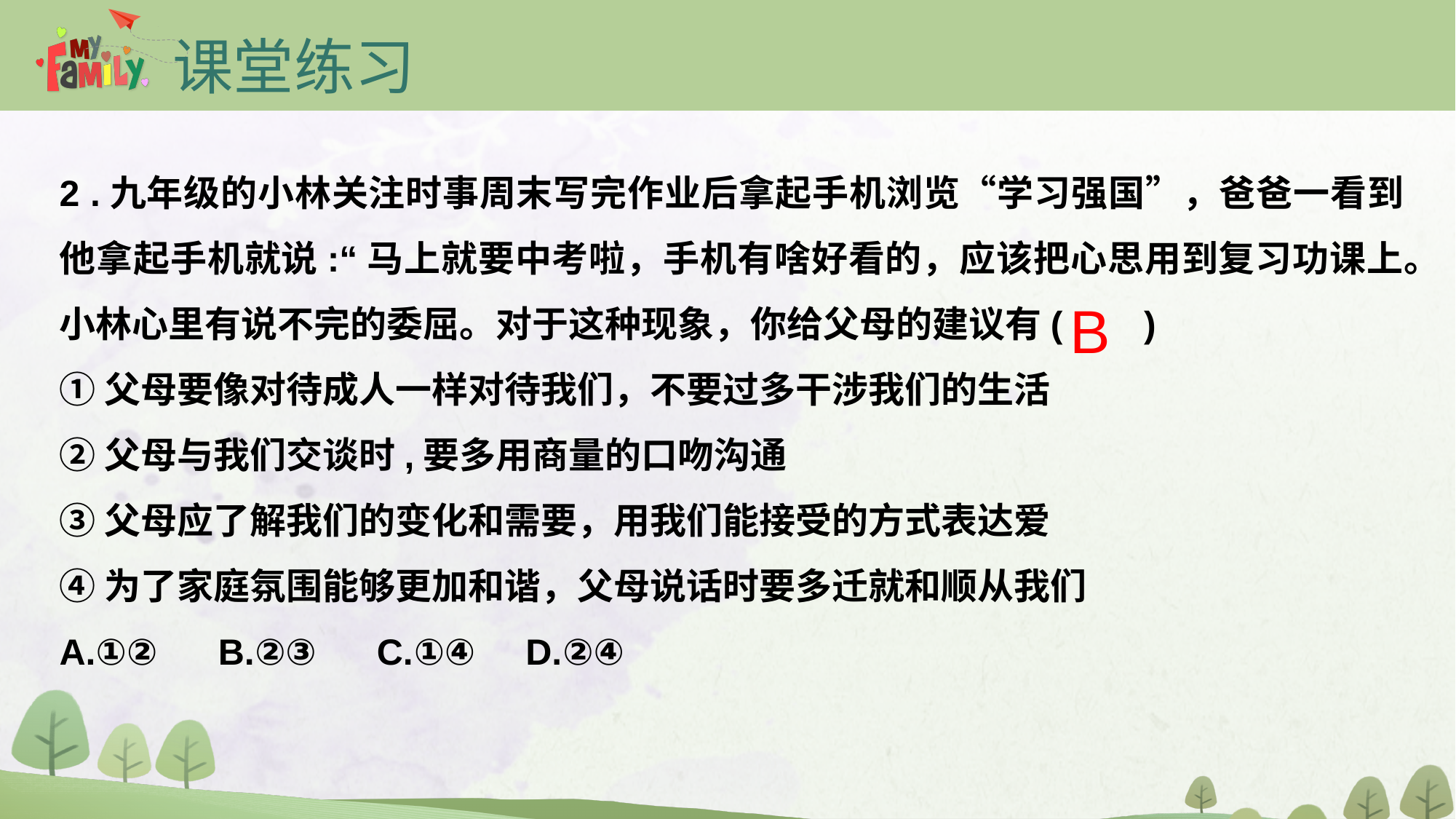

课堂练习
2 .九年级的小林关注时事周末写完作业后拿起手机浏览“学习强国”，爸爸一看到他拿起手机就说:“马上就要中考啦，手机有啥好看的，应该把心思用到复习功课上。小林心里有说不完的委屈。对于这种现象，你给父母的建议有(        )
①父母要像对待成人一样对待我们，不要过多干涉我们的生活
②父母与我们交谈时,要多用商量的口吻沟通
③父母应了解我们的变化和需要，用我们能接受的方式表达爱
④为了家庭氛围能够更加和谐，父母说话时要多迁就和顺从我们
A.①②      B.②③      C.①④     D.②④
B